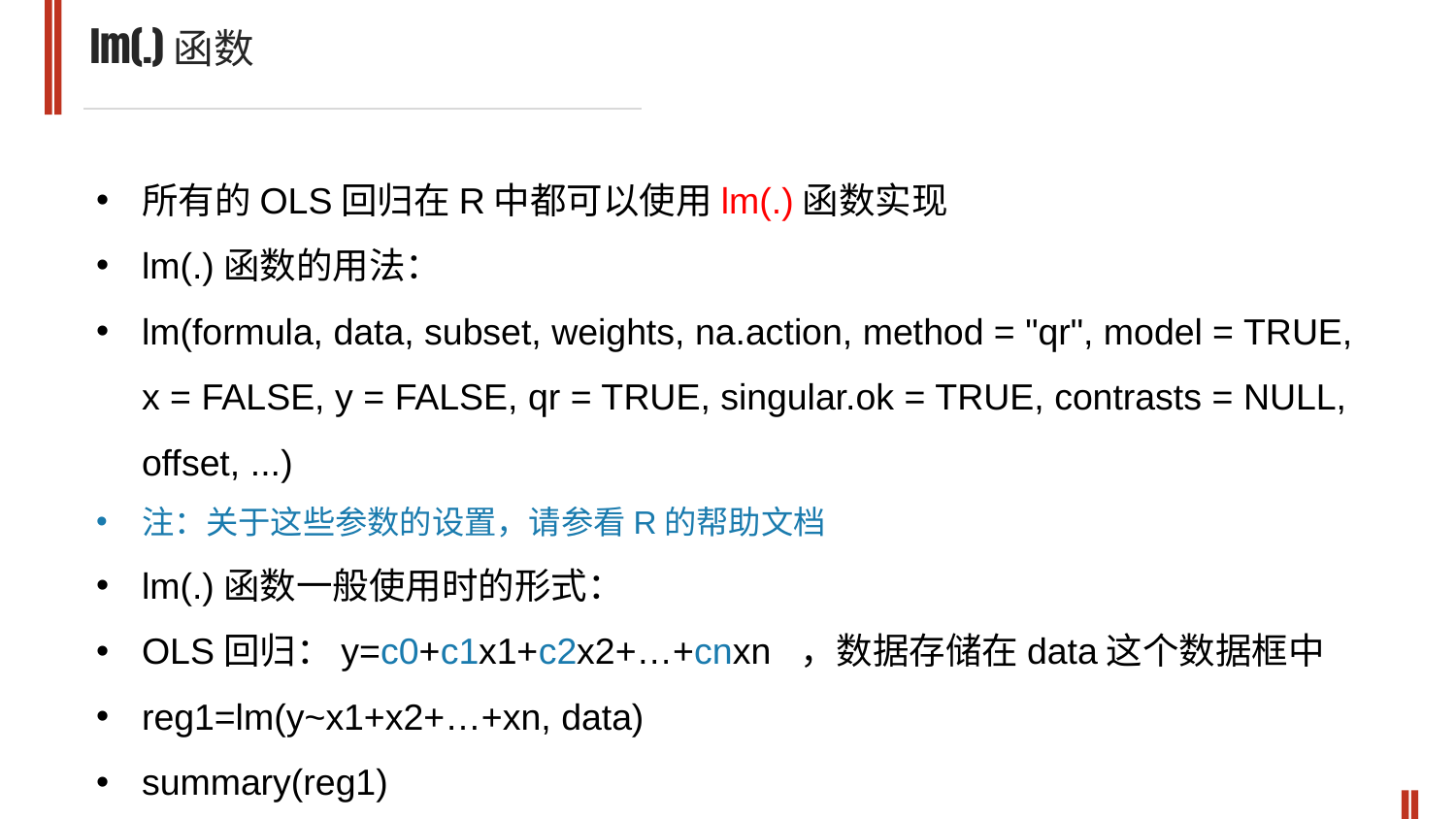

lm(.)函数
所有的OLS回归在R中都可以使用lm(.)函数实现
lm(.)函数的用法：
lm(formula, data, subset, weights, na.action, method = "qr", model = TRUE, x = FALSE, y = FALSE, qr = TRUE, singular.ok = TRUE, contrasts = NULL, offset, ...)
注：关于这些参数的设置，请参看R的帮助文档
lm(.)函数一般使用时的形式：
OLS回归：y=c0+c1x1+c2x2+…+cnxn  ，数据存储在data这个数据框中
reg1=lm(y~x1+x2+…+xn, data)
summary(reg1)